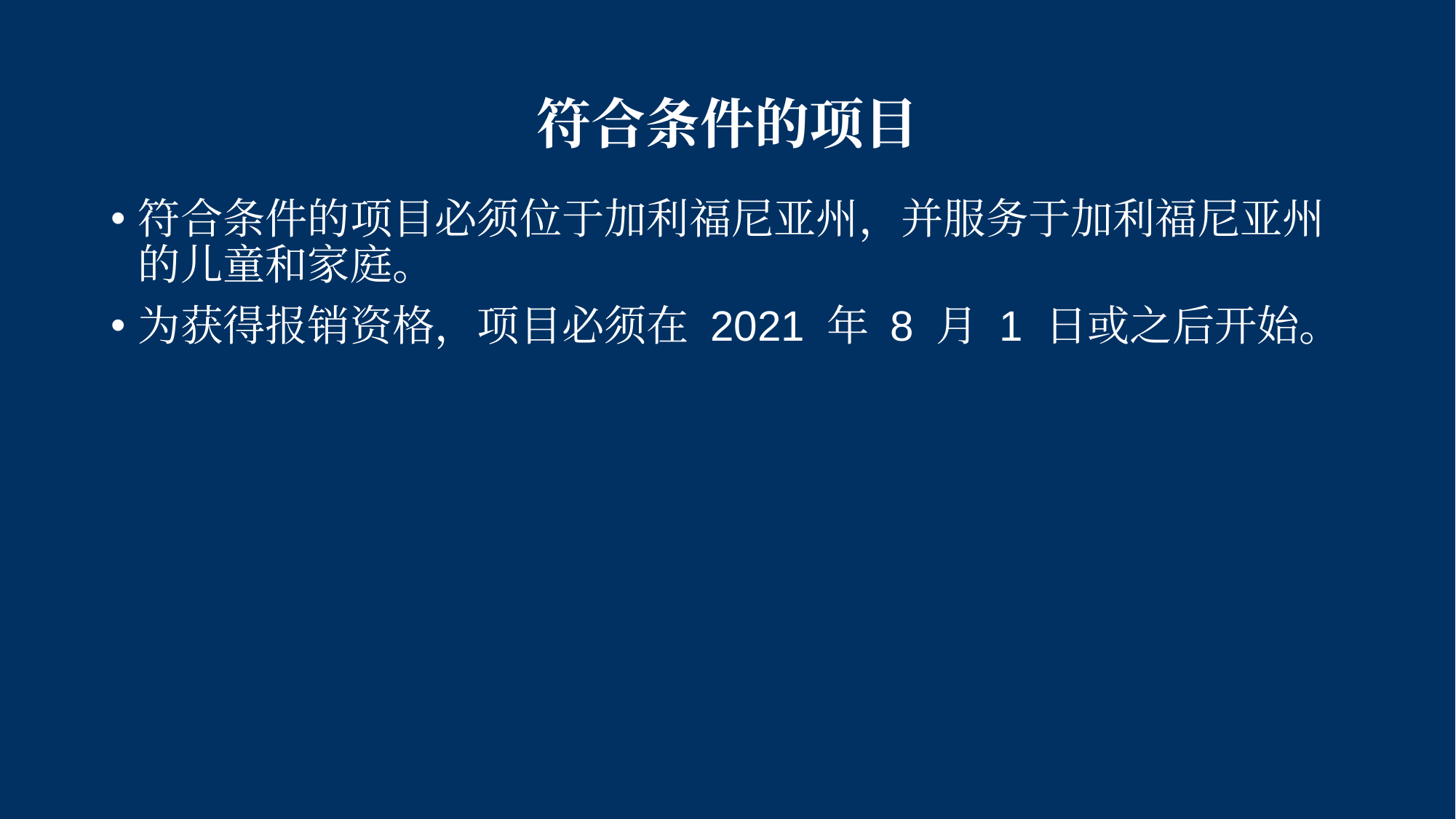

# 符合条件的项目
符合条件的项目必须位于加利福尼亚州，并服务于加利福尼亚州的儿童和家庭。
为获得报销资格，项目必须在 2021 年 8 月 1 日或之后开始。